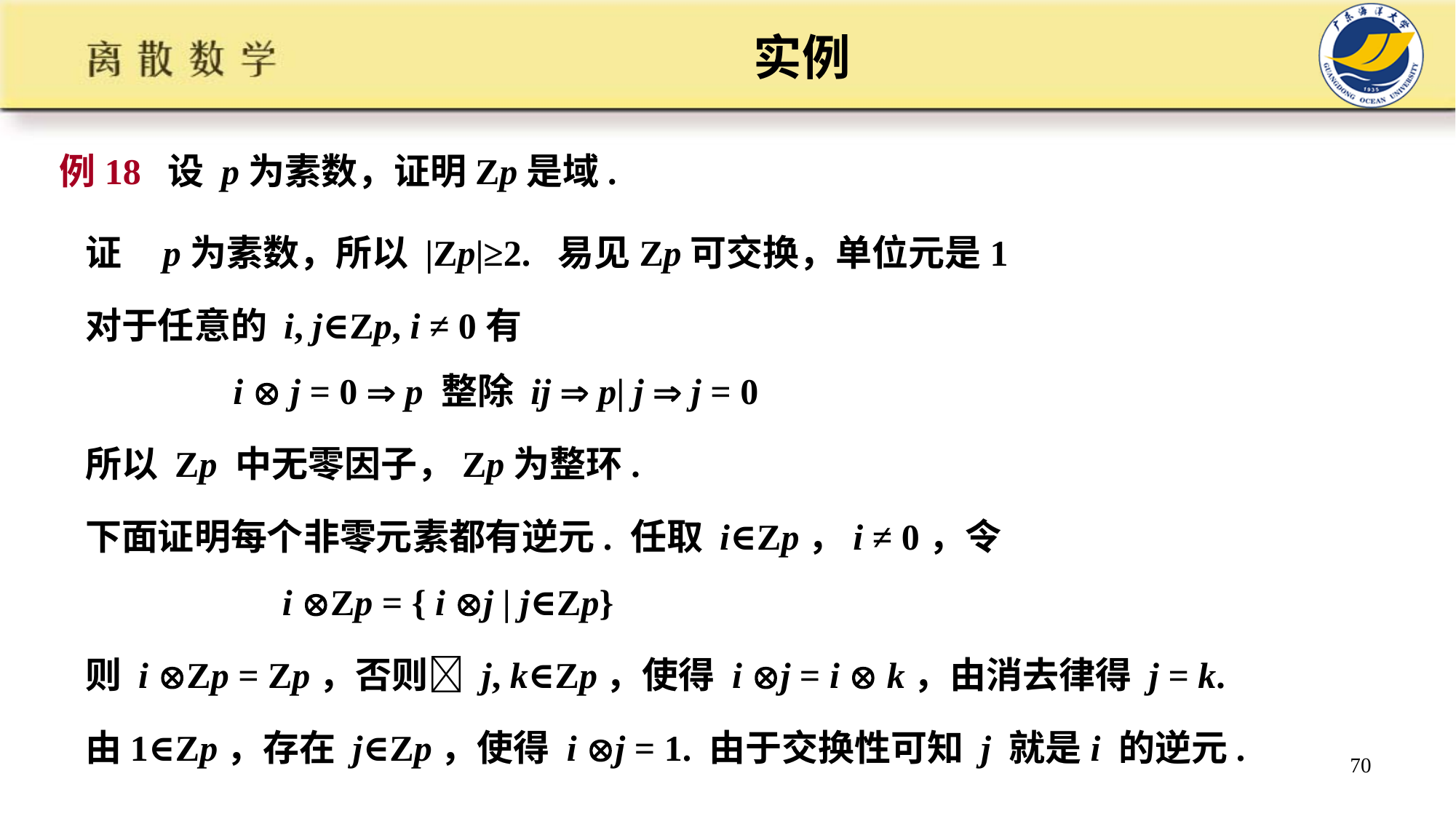

# 实例
例18  设 p为素数，证明Zp是域.
证    p为素数，所以 |Zp|≥2.  易见Zp可交换，单位元是1
对于任意的 i, j∈Zp, i ≠ 0有
            i ⊗ j = 0 ⇒ p 整除 ij ⇒ p| j ⇒ j = 0
所以 Zp 中无零因子，Zp为整环.
下面证明每个非零元素都有逆元. 任取 i∈Zp，i ≠ 0，令
                  i ⊗Zp = { i ⊗j | j∈Zp}
则 i ⊗Zp = Zp，否则∃ j, k∈Zp，使得 i ⊗j = i ⊗ k，由消去律得 j = k.
由1∈Zp，存在 j∈Zp，使得 i ⊗j = 1. 由于交换性可知 j 就是i 的逆元.
70